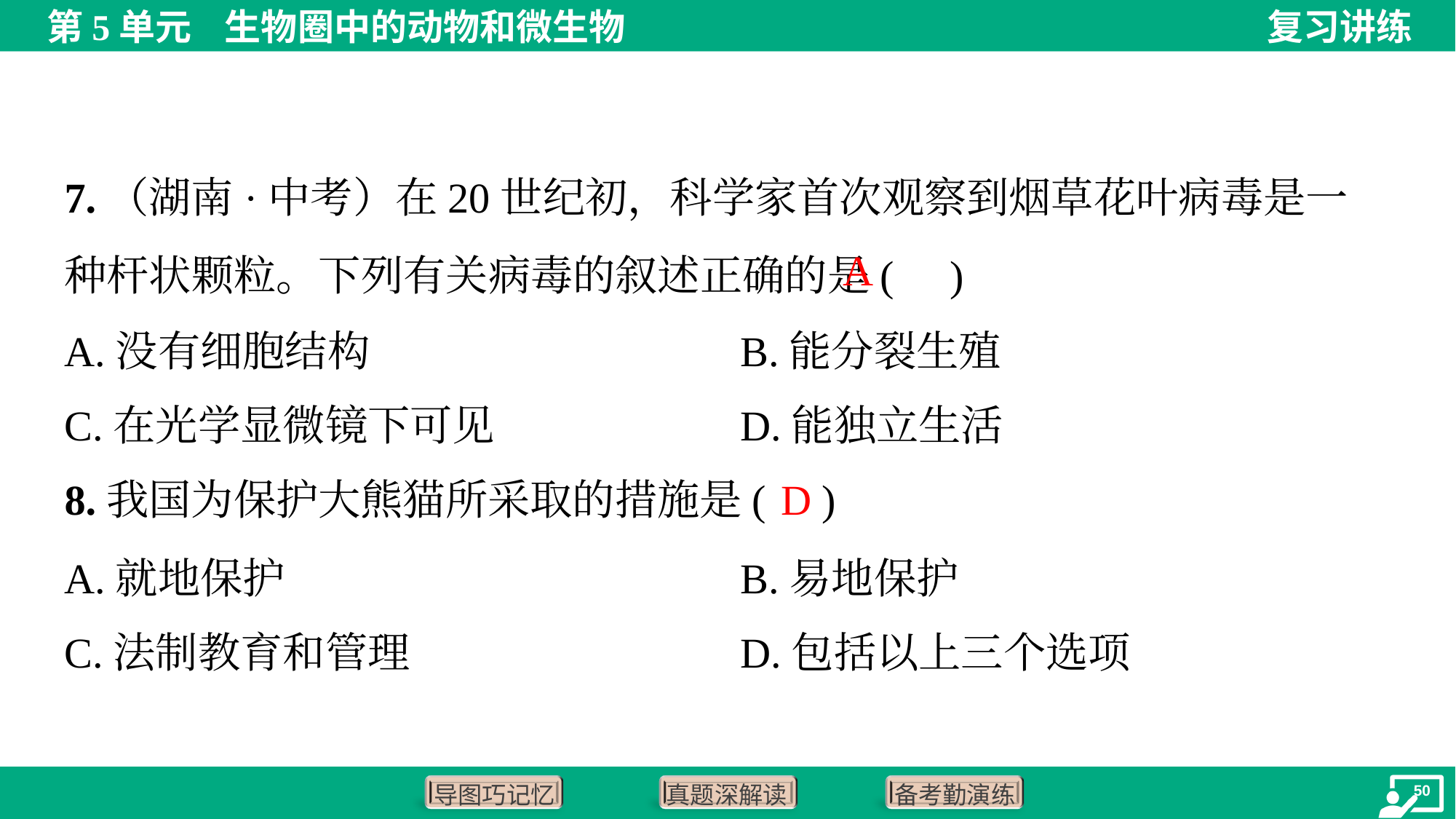

7.（湖南·中考）在20世纪初，科学家首次观察到烟草花叶病毒是一种杆状颗粒。下列有关病毒的叙述正确的是(     )
A
A.没有细胞结构	B.能分裂生殖
C.在光学显微镜下可见	D.能独立生活
D
8.我国为保护大熊猫所采取的措施是(     )
A.就地保护	B.易地保护
C.法制教育和管理	D.包括以上三个选项